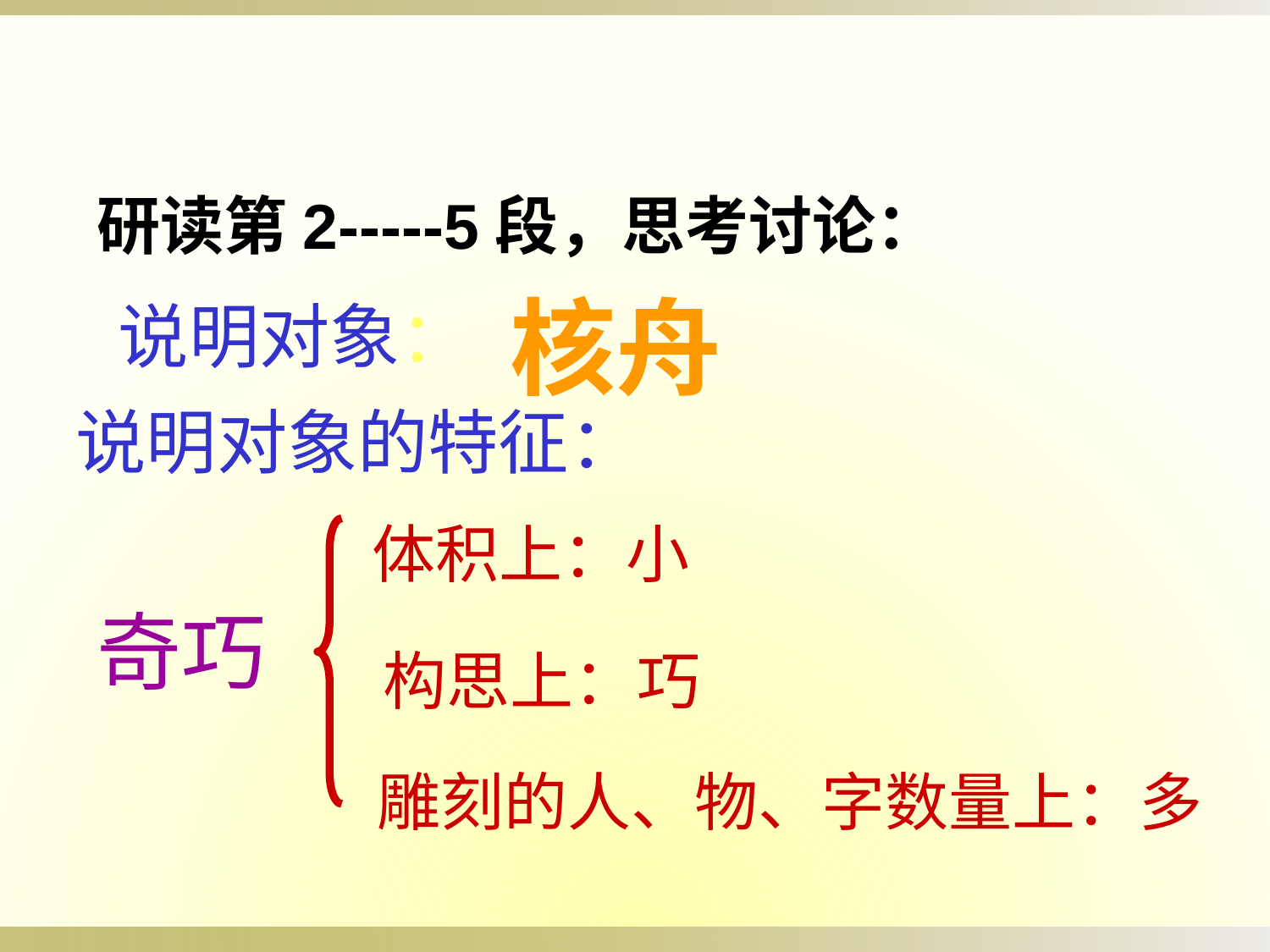

研读第2-----5段，思考讨论：
核舟
说明对象：
说明对象的特征：
体积上：小

奇巧
构思上：巧
雕刻的人、物、字数量上：多